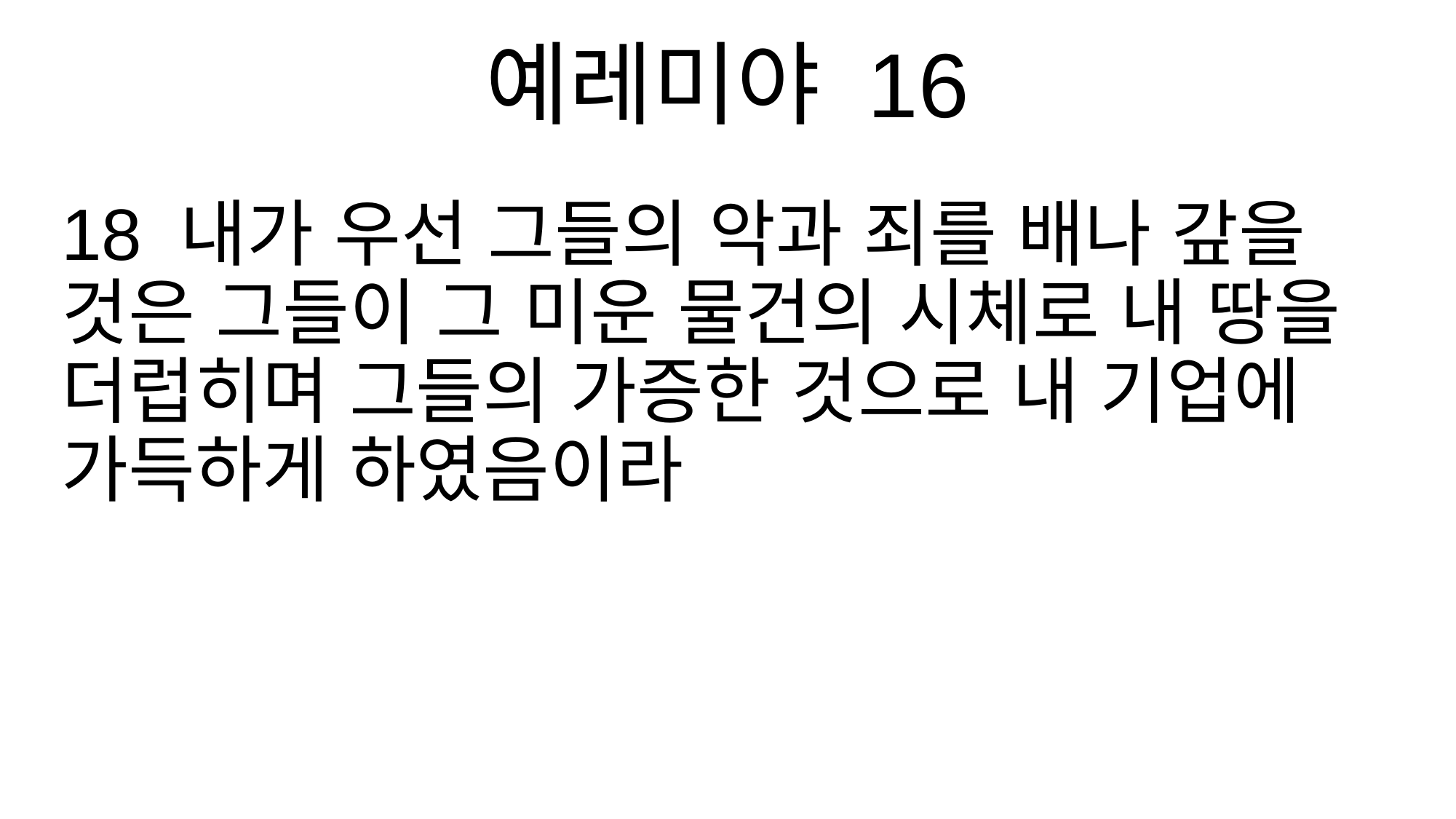

예레미야 16
18 내가 우선 그들의 악과 죄를 배나 갚을 것은 그들이 그 미운 물건의 시체로 내 땅을 더럽히며 그들의 가증한 것으로 내 기업에 가득하게 하였음이라